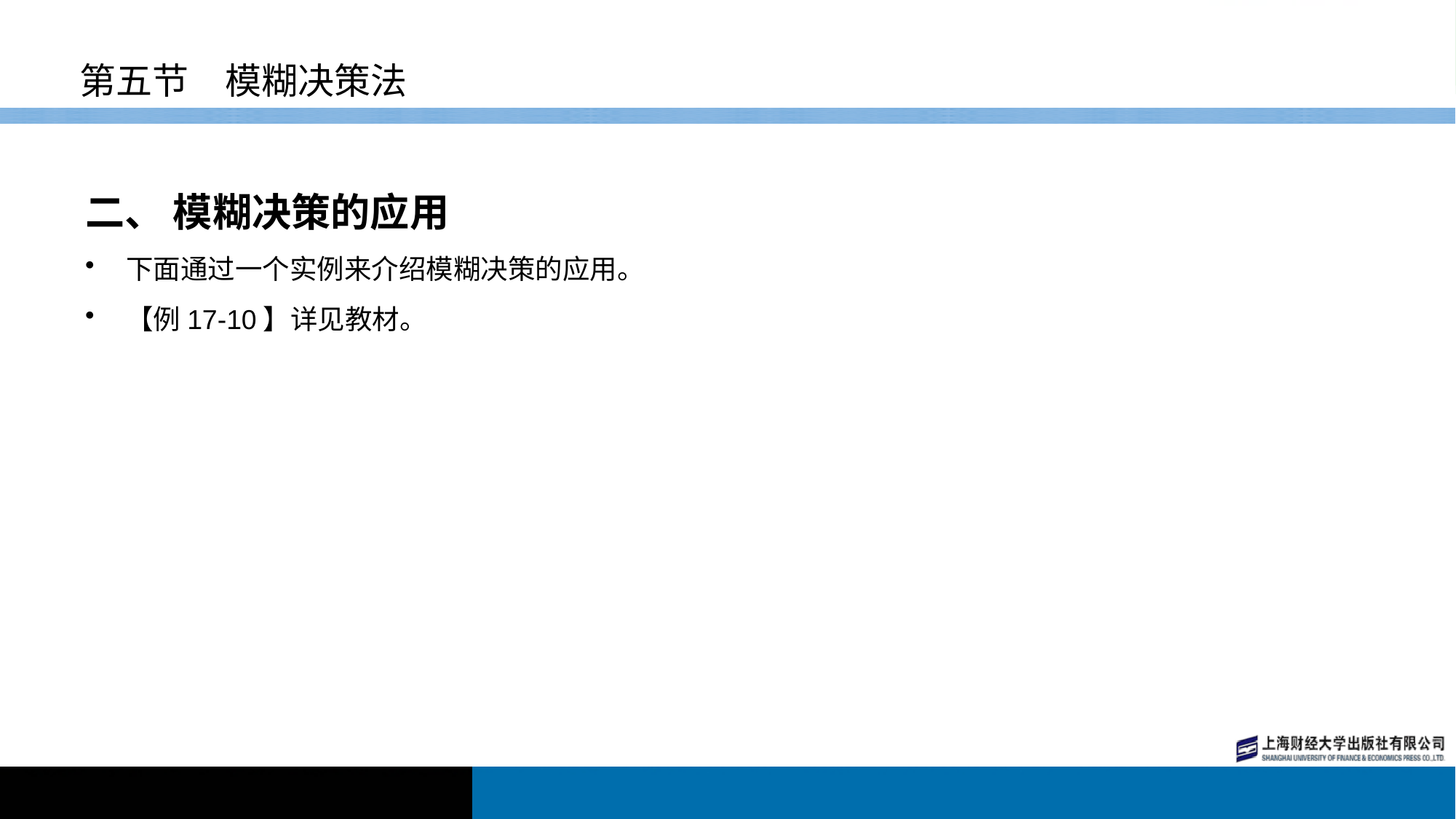

# 第五节　模糊决策法
二、 模糊决策的应用
下面通过一个实例来介绍模糊决策的应用。
【例17-10】详见教材。
19